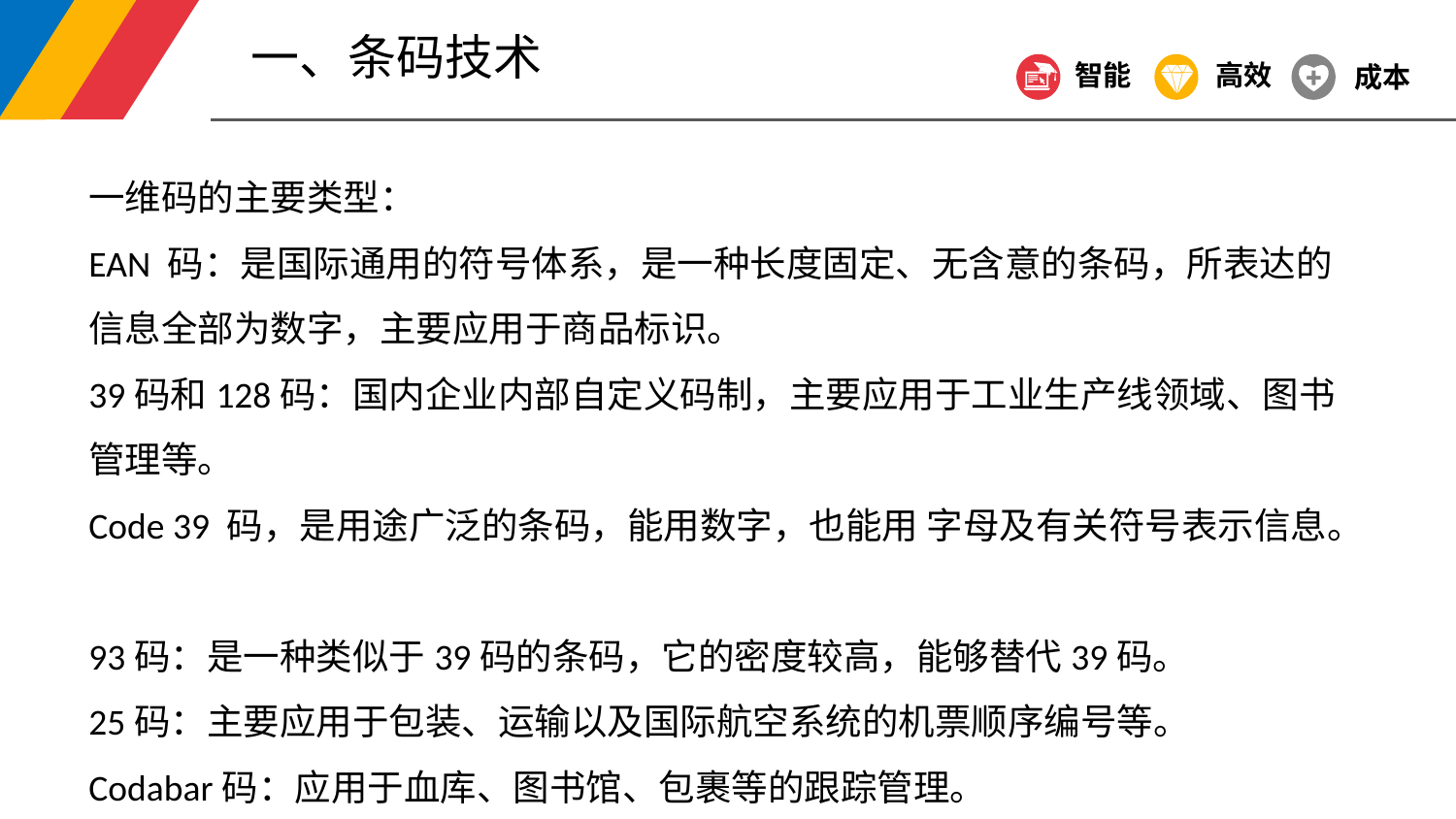

一、条码技术
智能
高效
成本
一维码的主要类型：
EAN 码：是国际通用的符号体系，是一种长度固定、无含意的条码，所表达的信息全部为数字，主要应用于商品标识。
39码和128码：国内企业内部自定义码制，主要应用于工业生产线领域、图书管理等。
Code 39 码，是用途广泛的条码，能用数字，也能用 字母及有关符号表示信息。
93码：是一种类似于39码的条码，它的密度较高，能够替代39码。
25码：主要应用于包装、运输以及国际航空系统的机票顺序编号等。
Codabar码：应用于血库、图书馆、包裹等的跟踪管理。
ISBN：主要用于图书管理。